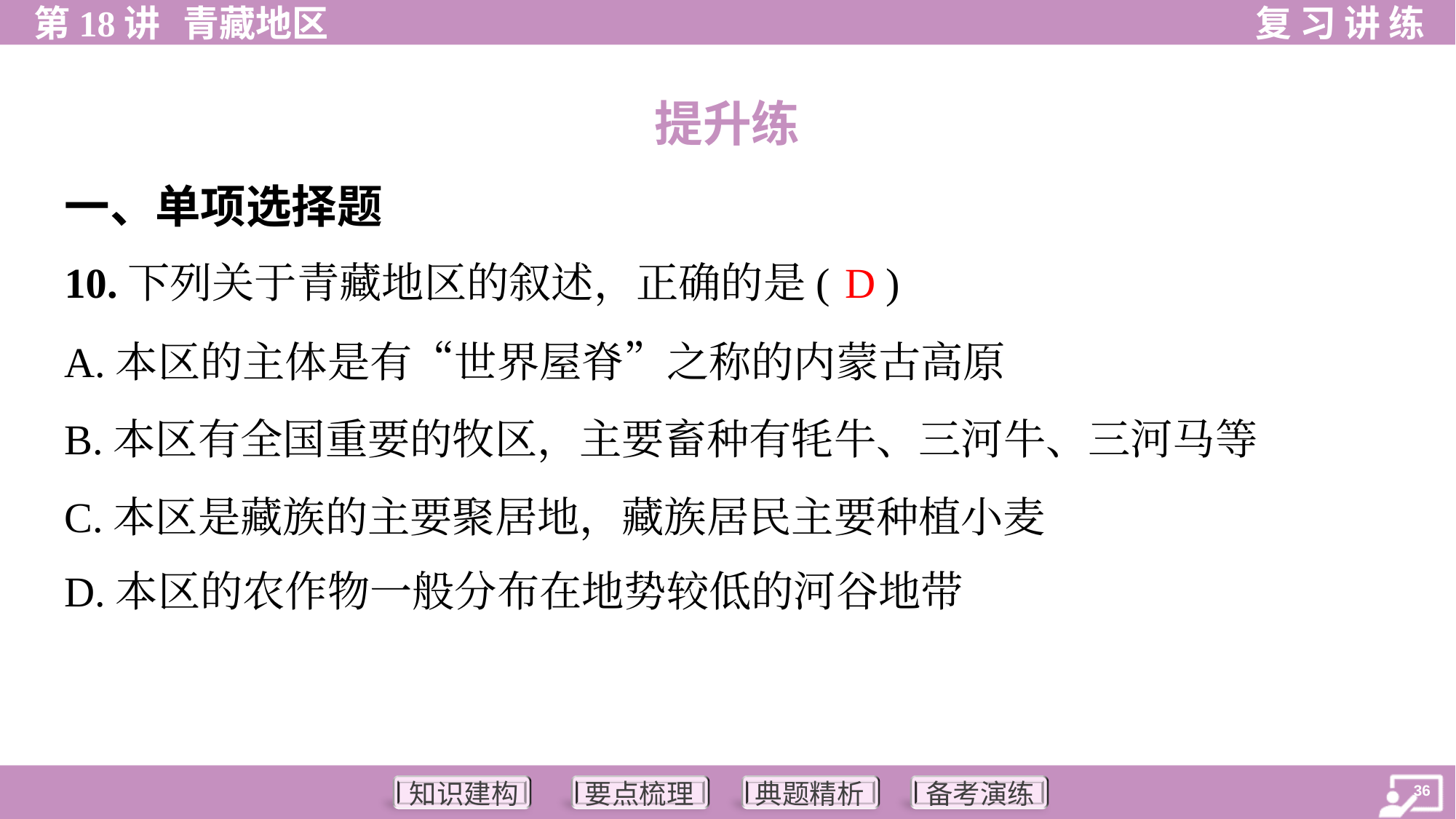

提升练
一、单项选择题
D
10.下列关于青藏地区的叙述，正确的是(     )
A.本区的主体是有“世界屋脊”之称的内蒙古高原
B.本区有全国重要的牧区，主要畜种有牦牛、三河牛、三河马等
C.本区是藏族的主要聚居地，藏族居民主要种植小麦
D.本区的农作物一般分布在地势较低的河谷地带